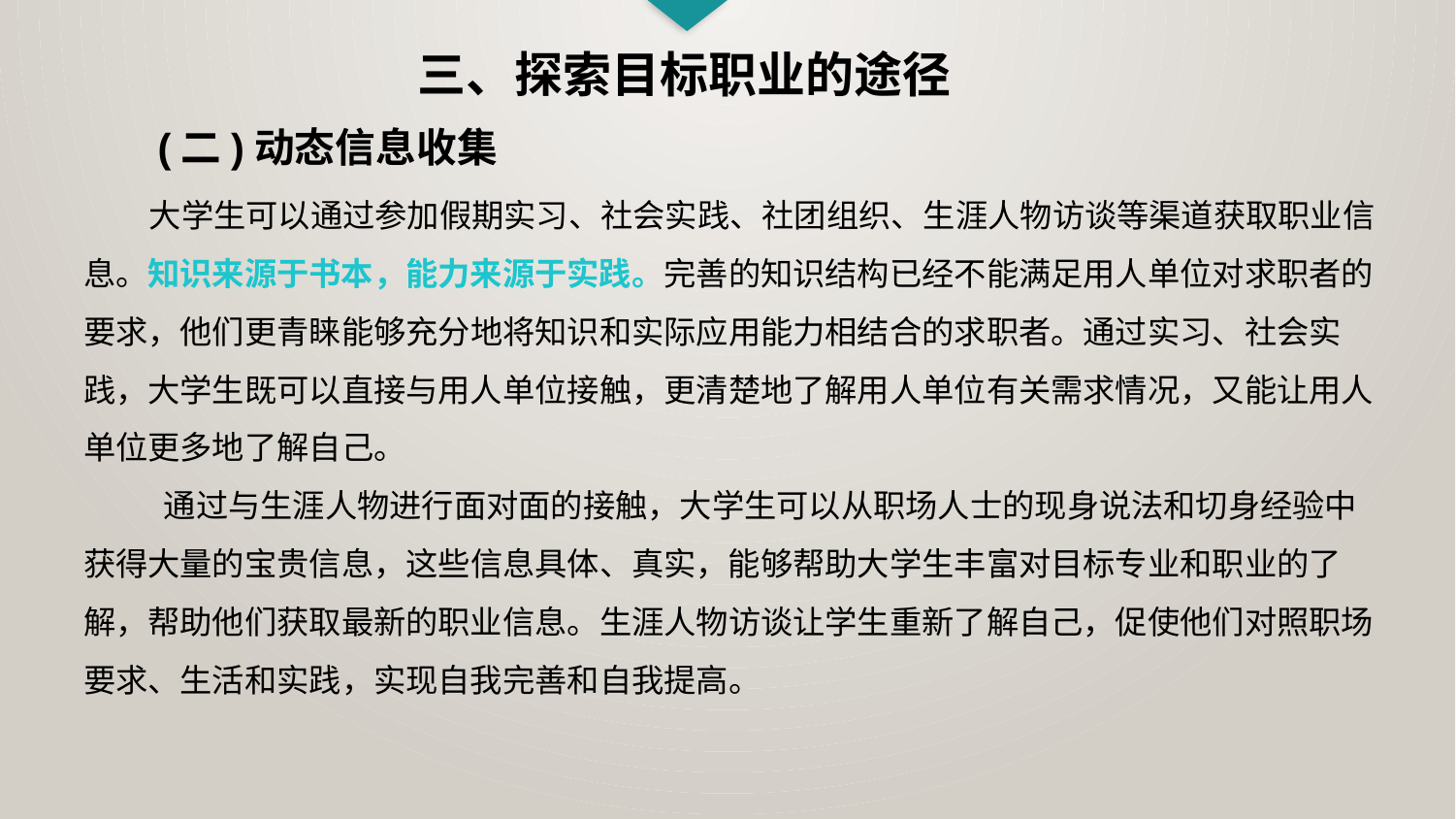

三、探索目标职业的途径
(二)动态信息收集
        大学生可以通过参加假期实习、社会实践、社团组织、生涯人物访谈等渠道获取职业信息。知识来源于书本，能力来源于实践。完善的知识结构已经不能满足用人单位对求职者的要求，他们更青睐能够充分地将知识和实际应用能力相结合的求职者。通过实习、社会实践，大学生既可以直接与用人单位接触，更清楚地了解用人单位有关需求情况，又能让用人单位更多地了解自己。
          通过与生涯人物进行面对面的接触，大学生可以从职场人士的现身说法和切身经验中获得大量的宝贵信息，这些信息具体、真实，能够帮助大学生丰富对目标专业和职业的了解，帮助他们获取最新的职业信息。生涯人物访谈让学生重新了解自己，促使他们对照职场要求、生活和实践，实现自我完善和自我提高。
66